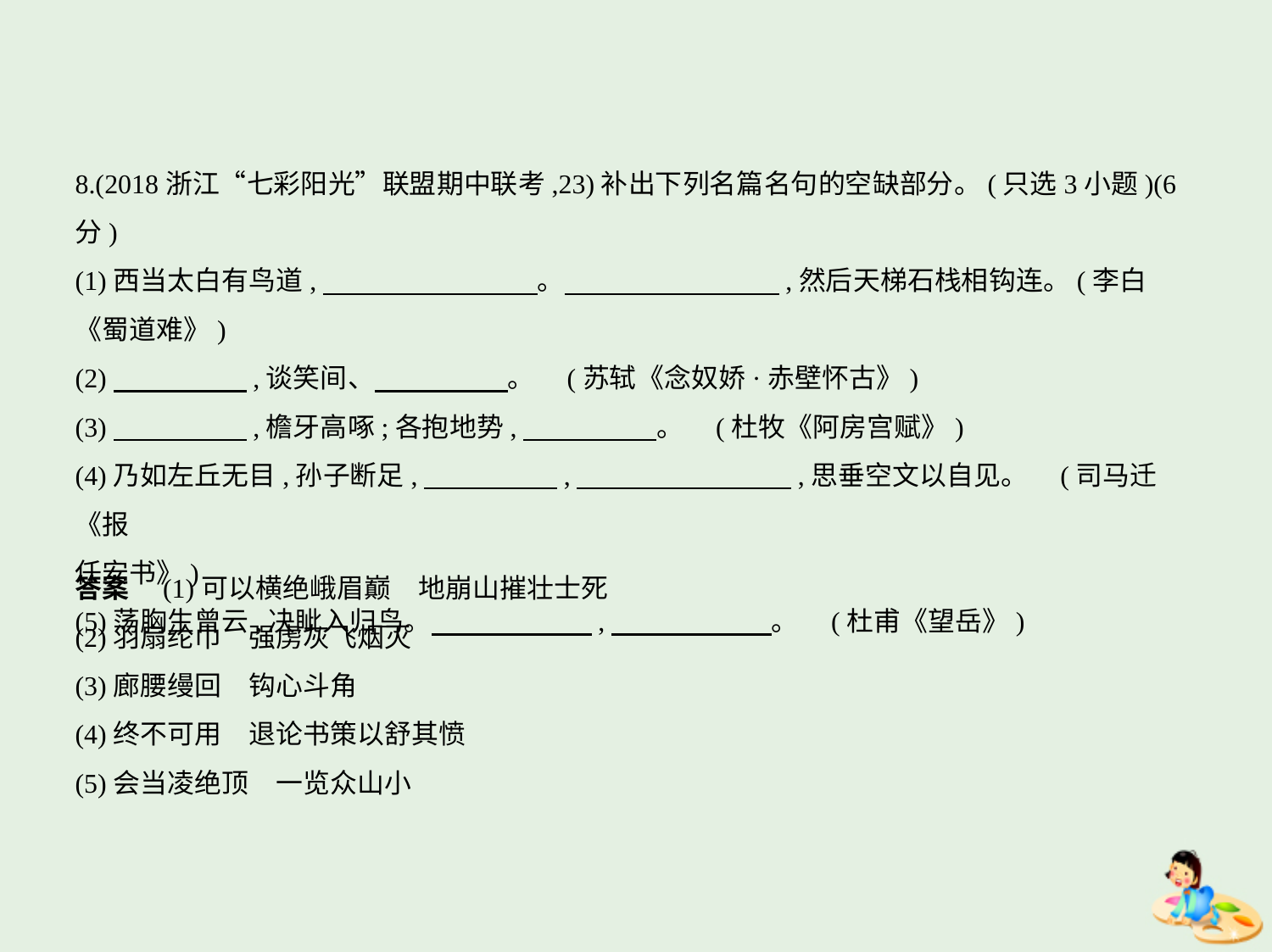

8.(2018浙江“七彩阳光”联盟期中联考,23)补出下列名篇名句的空缺部分。(只选3小题)(6分)
(1)西当太白有鸟道,　　　　　　　    。　　　　　　　    ,然后天梯石栈相钩连。(李白
《蜀道难》)
(2)　　　　    ,谈笑间、　　　　    。 (苏轼《念奴娇·赤壁怀古》)
(3)　　　　    ,檐牙高啄;各抱地势,　　　　    。 (杜牧《阿房宫赋》)
(4)乃如左丘无目,孙子断足,　　　　    ,　　　　　　　    ,思垂空文以自见。 (司马迁《报
任安书》)
(5)荡胸生曾云,决眦入归鸟。　　　　　    ,　　　　　    。 (杜甫《望岳》)
答案　(1)可以横绝峨眉巅　地崩山摧壮士死
(2)羽扇纶巾　强虏灰飞烟灭
(3)廊腰缦回　钩心斗角
(4)终不可用　退论书策以舒其愤
(5)会当凌绝顶　一览众山小